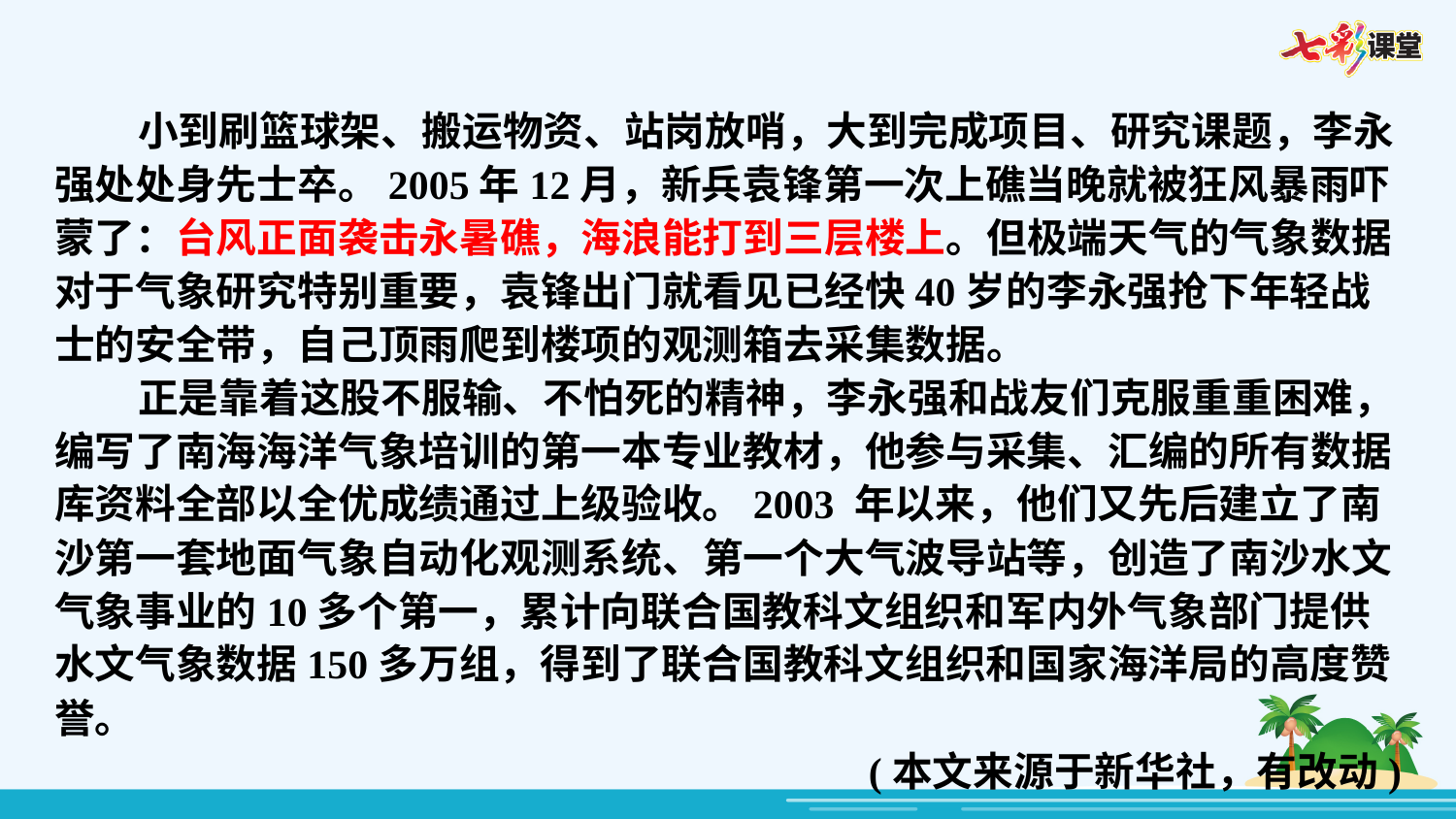

小到刷篮球架、搬运物资、站岗放哨，大到完成项目、研究课题，李永强处处身先士卒。2005年12月，新兵袁锋第一次上礁当晚就被狂风暴雨吓蒙了：台风正面袭击永暑礁，海浪能打到三层楼上。但极端天气的气象数据对于气象研究特别重要，袁锋出门就看见已经快40岁的李永强抢下年轻战士的安全带，自己顶雨爬到楼项的观测箱去采集数据。
        正是靠着这股不服输、不怕死的精神，李永强和战友们克服重重困难，编写了南海海洋气象培训的第一本专业教材，他参与采集、汇编的所有数据库资料全部以全优成绩通过上级验收。2003 年以来，他们又先后建立了南沙第一套地面气象自动化观测系统、第一个大气波导站等，创造了南沙水文气象事业的10多个第一，累计向联合国教科文组织和军内外气象部门提供水文气象数据150多万组，得到了联合国教科文组织和国家海洋局的高度赞誉。
                                         (本文来源于新华社，有改动)